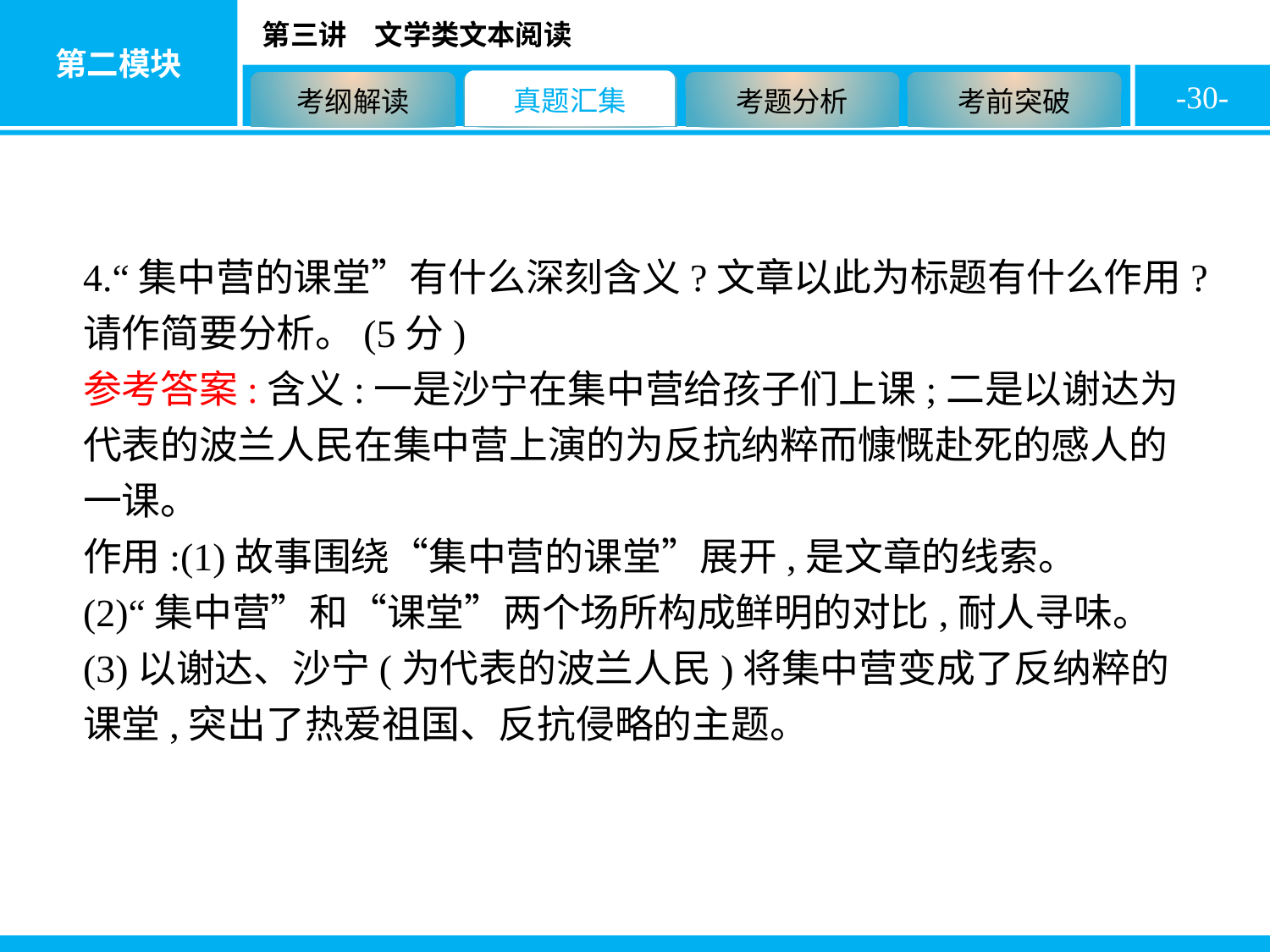

-30-
4.“集中营的课堂”有什么深刻含义?文章以此为标题有什么作用?请作简要分析。(5分)
参考答案:含义:一是沙宁在集中营给孩子们上课;二是以谢达为代表的波兰人民在集中营上演的为反抗纳粹而慷慨赴死的感人的一课。
作用:(1)故事围绕“集中营的课堂”展开,是文章的线索。(2)“集中营”和“课堂”两个场所构成鲜明的对比,耐人寻味。(3)以谢达、沙宁(为代表的波兰人民)将集中营变成了反纳粹的课堂,突出了热爱祖国、反抗侵略的主题。